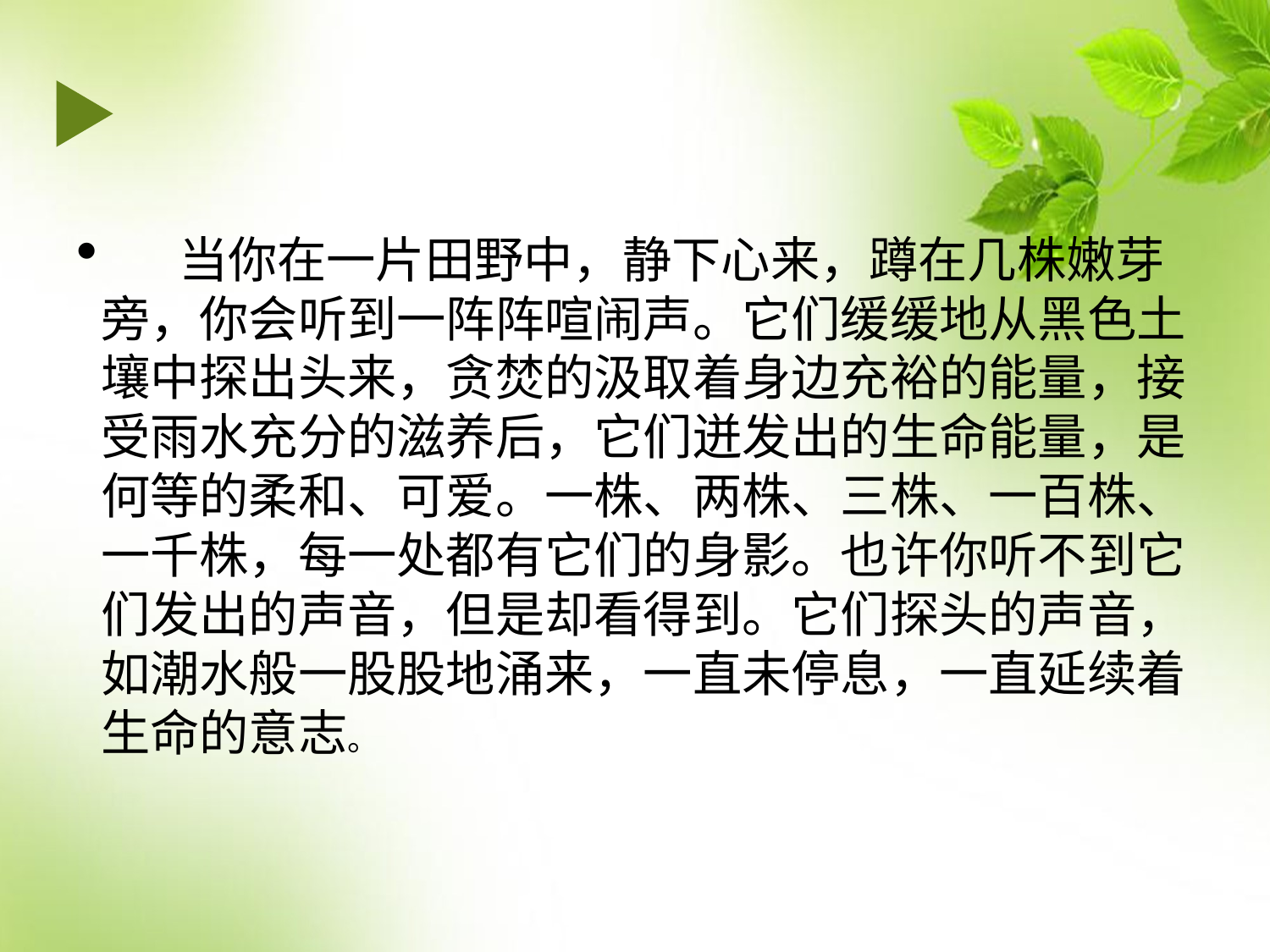

#
      当你在一片田野中，静下心来，蹲在几株嫩芽旁，你会听到一阵阵喧闹声。它们缓缓地从黑色土壤中探出头来，贪焚的汲取着身边充裕的能量，接受雨水充分的滋养后，它们迸发出的生命能量，是何等的柔和、可爱。一株、两株、三株、一百株、一千株，每一处都有它们的身影。也许你听不到它们发出的声音，但是却看得到。它们探头的声音，如潮水般一股股地涌来，一直未停息，一直延续着生命的意志。